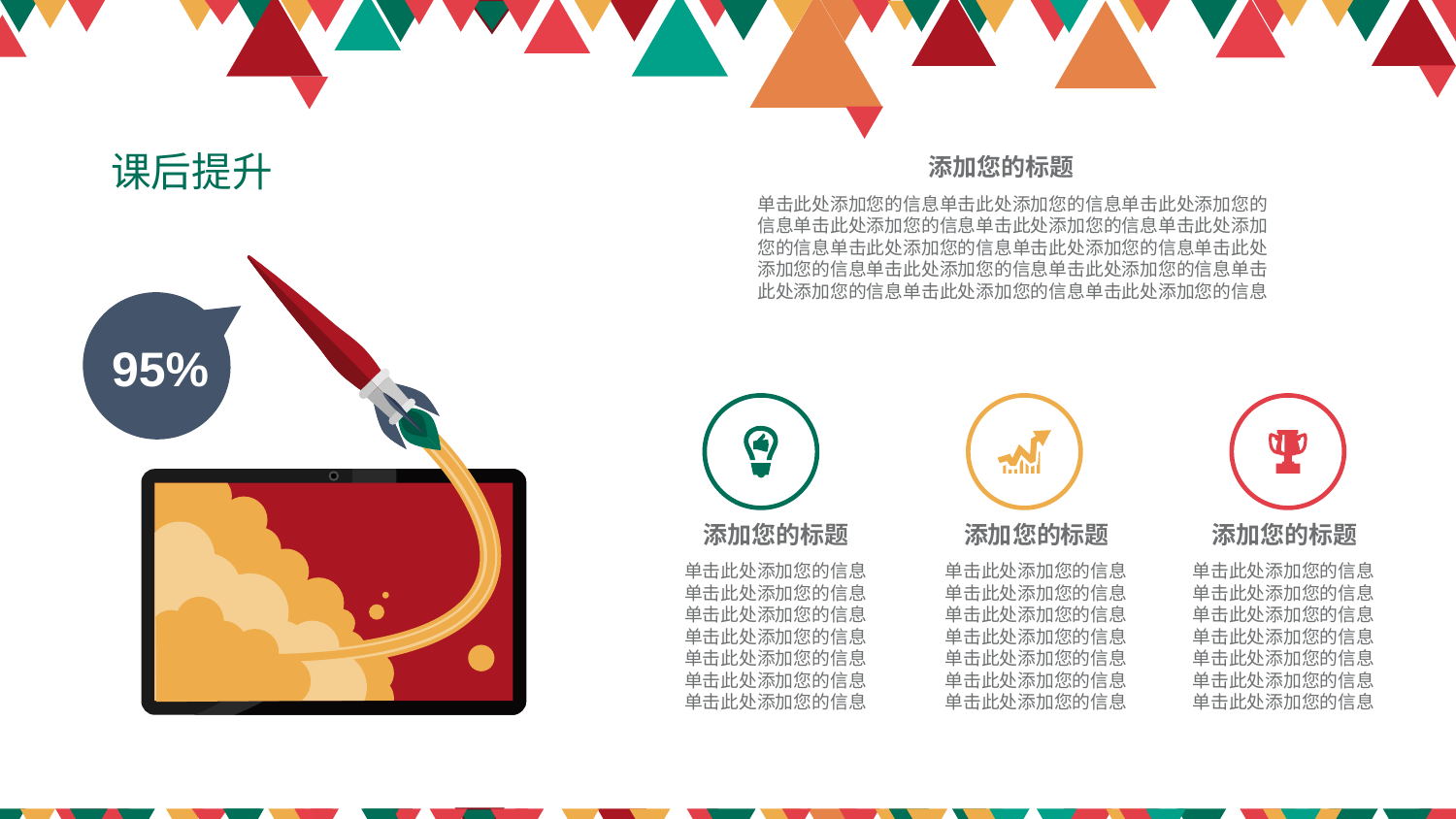

课后提升
添加您的标题
单击此处添加您的信息单击此处添加您的信息单击此处添加您的信息单击此处添加您的信息单击此处添加您的信息单击此处添加您的信息单击此处添加您的信息单击此处添加您的信息单击此处添加您的信息单击此处添加您的信息单击此处添加您的信息单击此处添加您的信息单击此处添加您的信息单击此处添加您的信息

95%

添加您的标题
单击此处添加您的信息单击此处添加您的信息单击此处添加您的信息单击此处添加您的信息单击此处添加您的信息单击此处添加您的信息单击此处添加您的信息
添加您的标题
单击此处添加您的信息单击此处添加您的信息单击此处添加您的信息单击此处添加您的信息单击此处添加您的信息单击此处添加您的信息单击此处添加您的信息
添加您的标题
单击此处添加您的信息单击此处添加您的信息单击此处添加您的信息单击此处添加您的信息单击此处添加您的信息单击此处添加您的信息单击此处添加您的信息